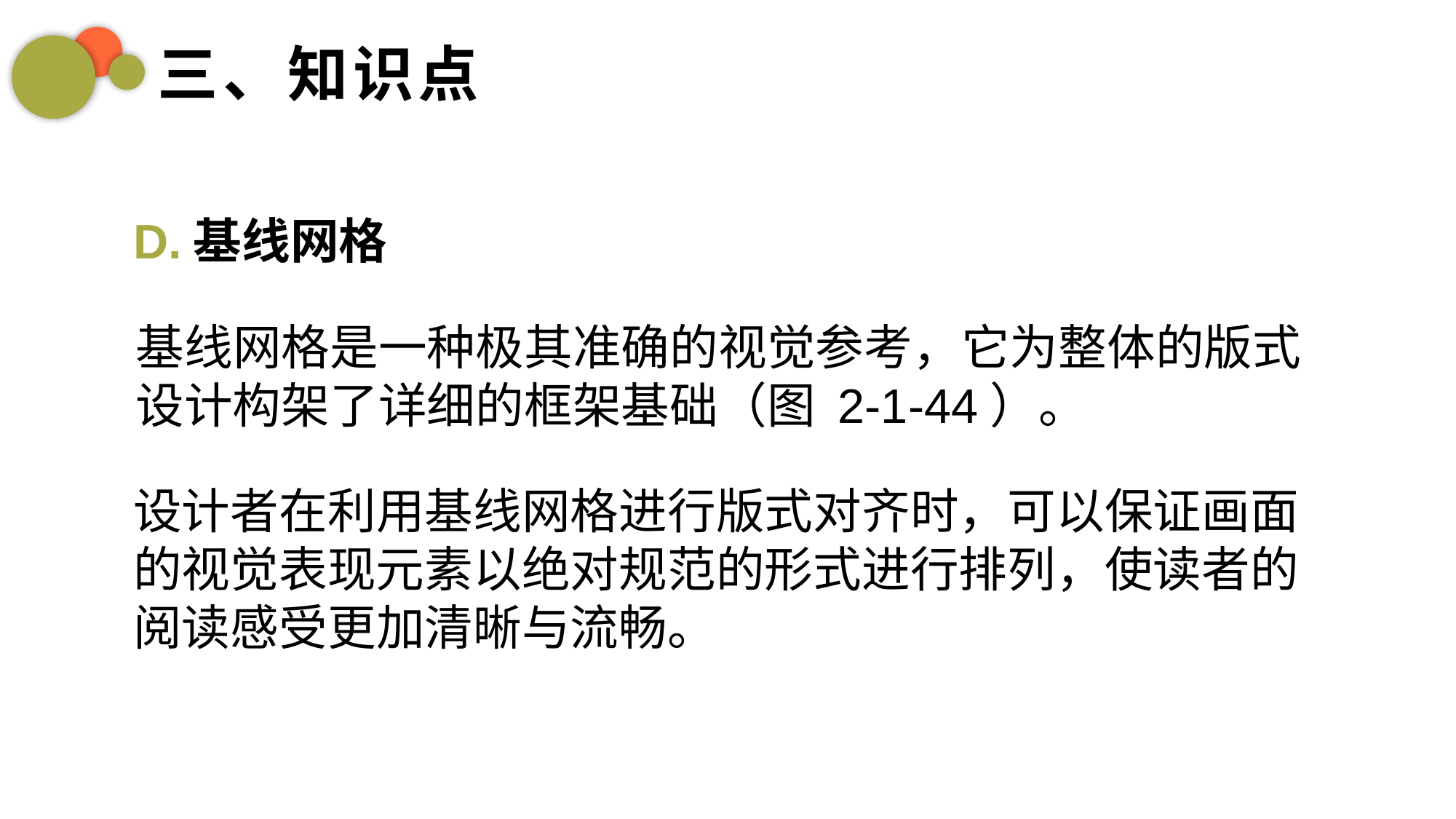

三、知识点
D.基线网格
基线网格是一种极其准确的视觉参考，它为整体的版式设计构架了详细的框架基础（图 2-1-44）。
设计者在利用基线网格进行版式对齐时，可以保证画面的视觉表现元素以绝对规范的形式进行排列，使读者的阅读感受更加清晰与流畅。